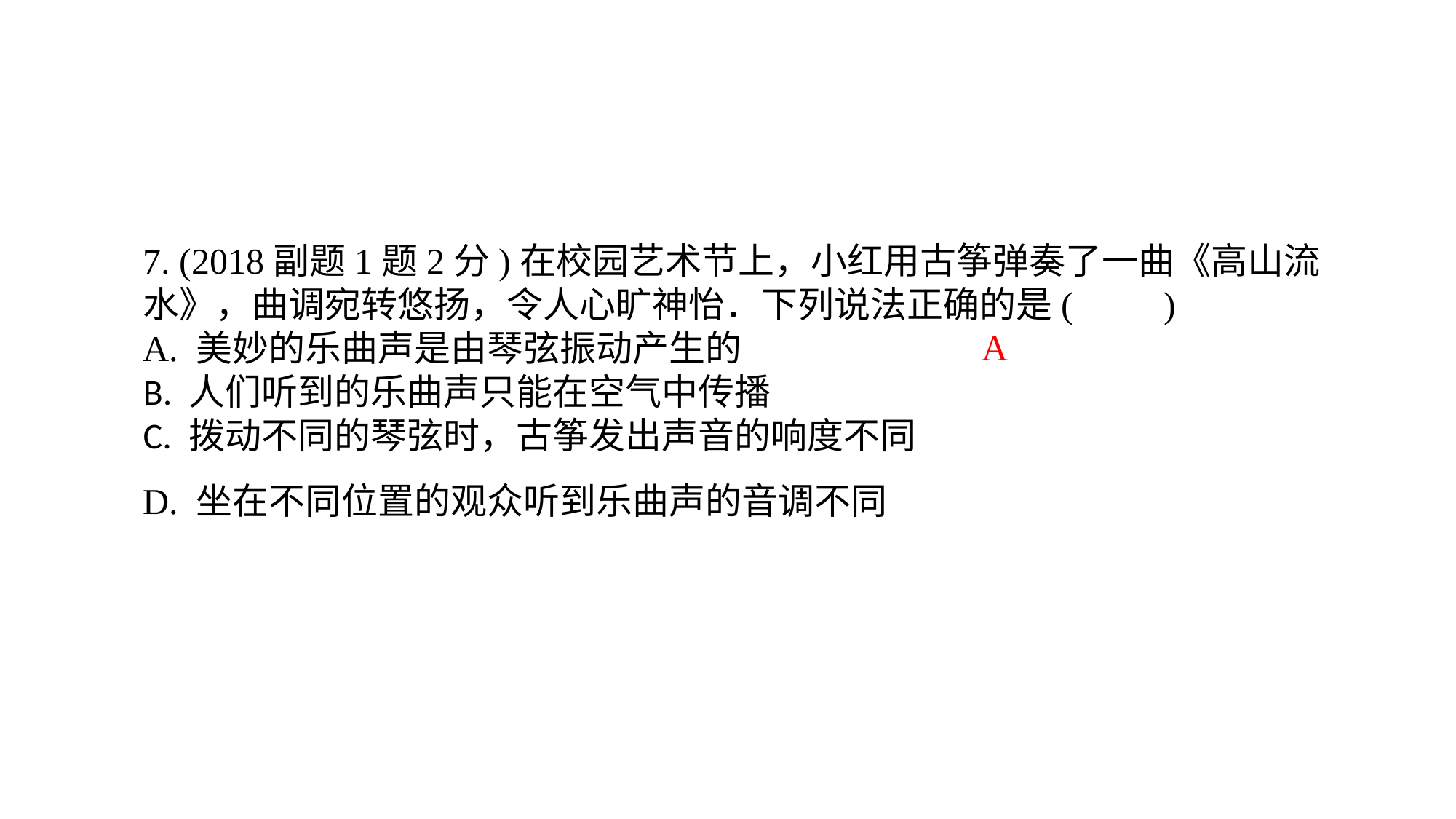

7. (2018副题1题2分)在校园艺术节上，小红用古筝弹奏了一曲《高山流水》，曲调宛转悠扬，令人心旷神怡．下列说法正确的是(　　)A. 美妙的乐曲声是由琴弦振动产生的B. 人们听到的乐曲声只能在空气中传播C. 拨动不同的琴弦时，古筝发出声音的响度不同D. 坐在不同位置的观众听到乐曲声的音调不同
A